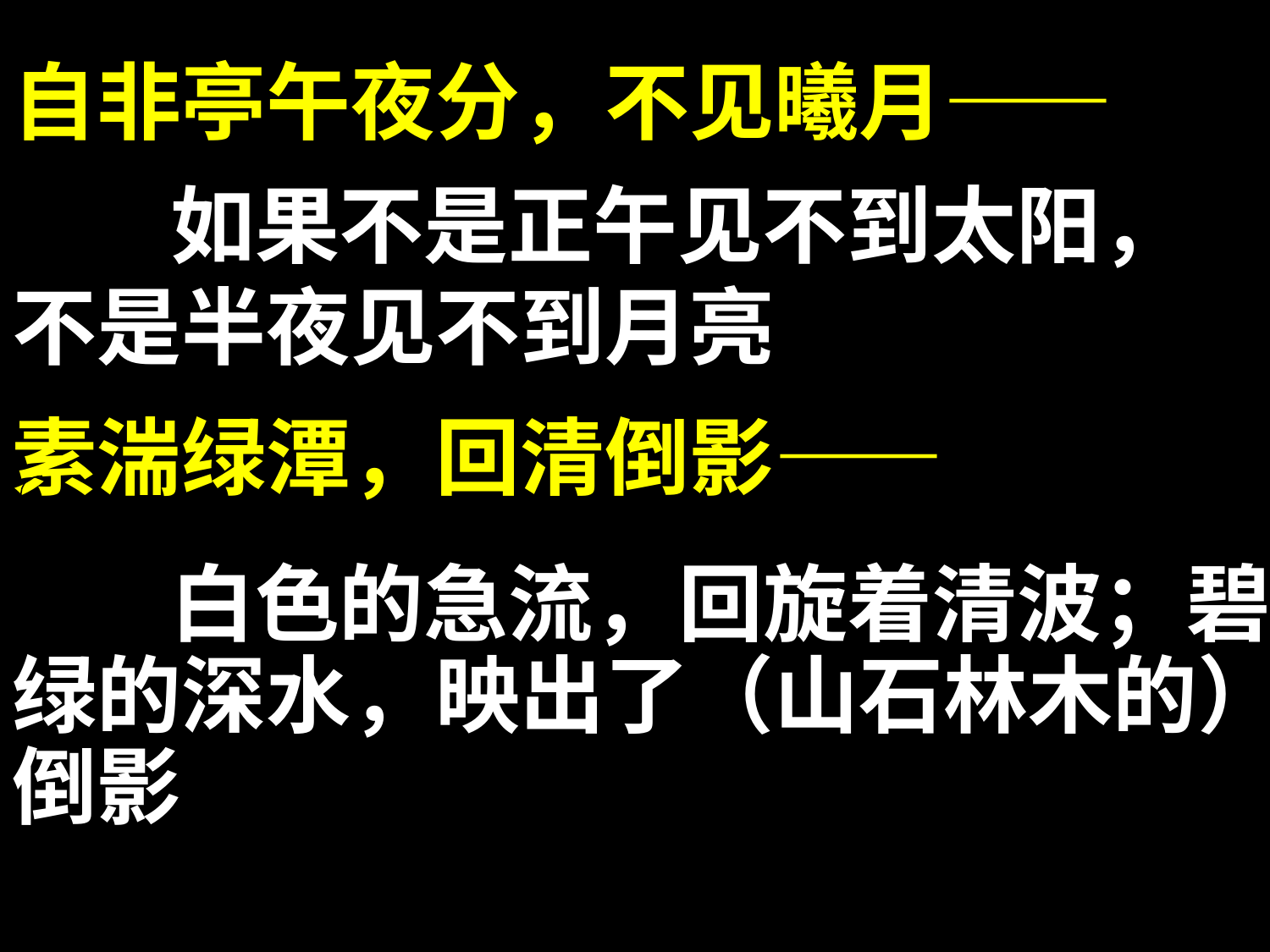

自非亭午夜分，不见曦月——

素湍绿潭，回清倒影——

             如果不是正午见不到太阳，不是半夜见不到月亮

             白色的急流，回旋着清波；碧绿的深水，映出了（山石林木的）倒影